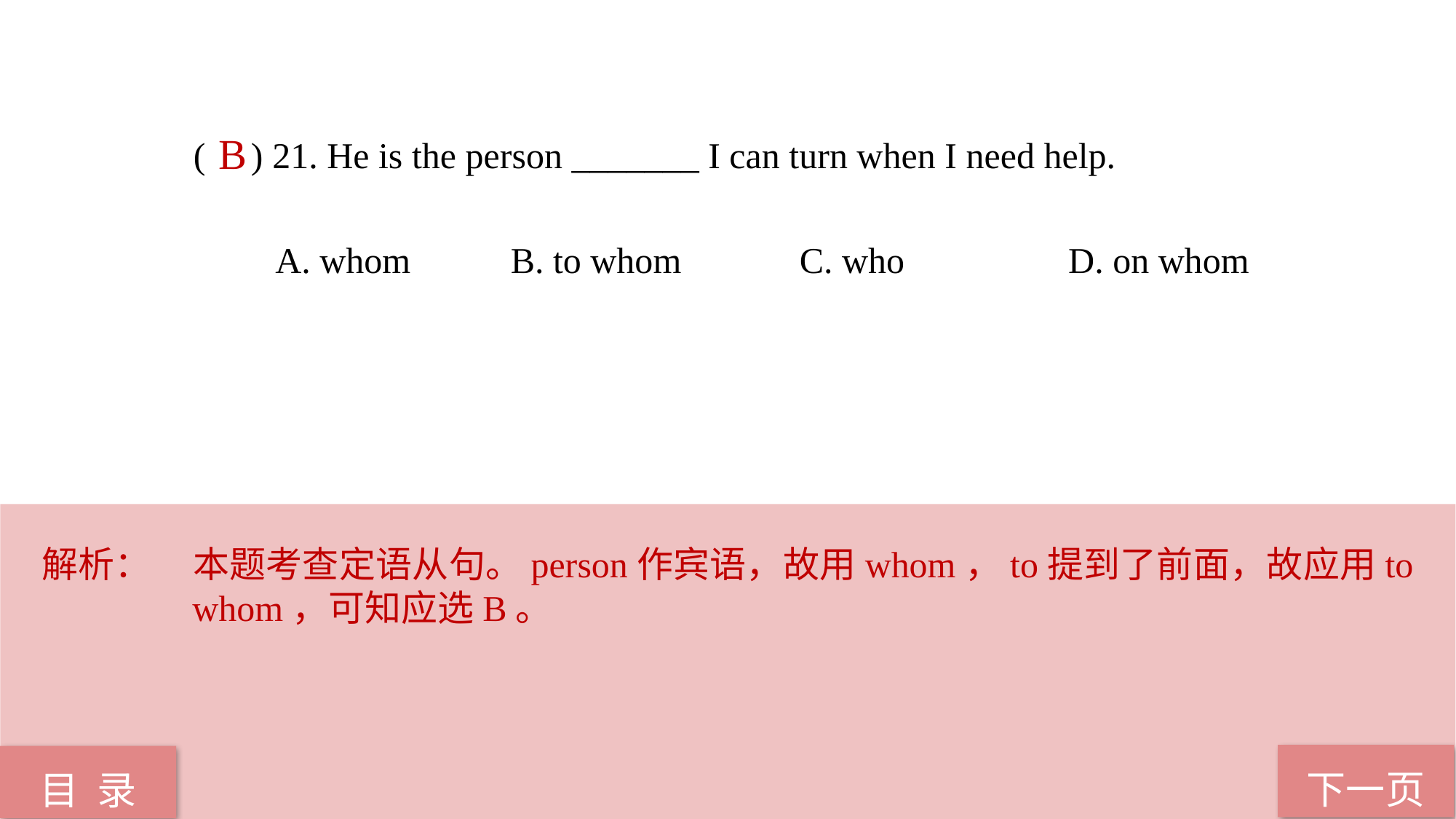

(     ) 21. He is the person _______ I can turn when I need help.

         A. whom           B. to whom             C. who                  D. on whom
B
解析：	本题考查定语从句。person作宾语，故用whom，to提到了前面，故应用to whom，可知应选B。